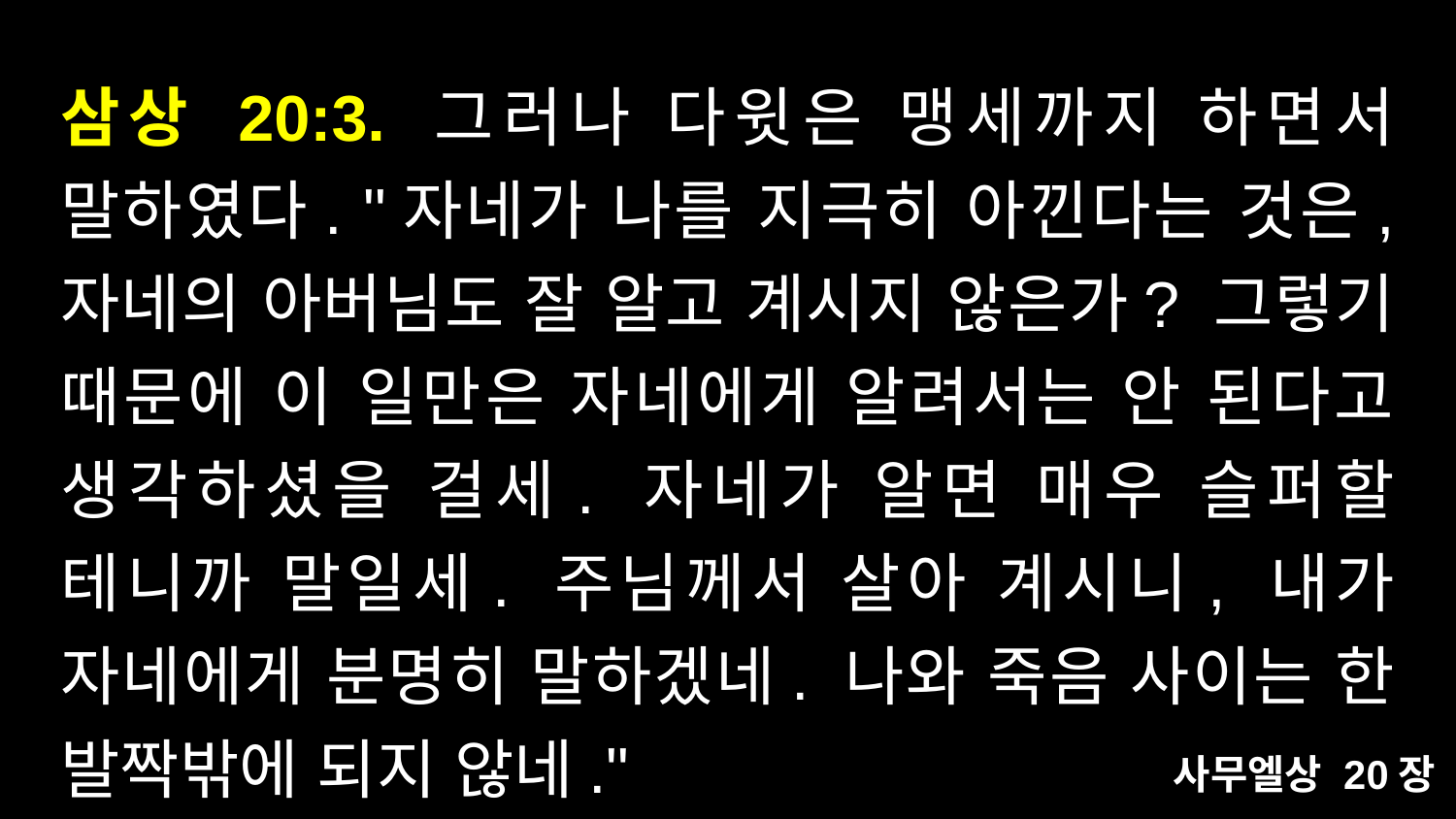

# 삼상 20:3. 그러나 다윗은 맹세까지 하면서 말하였다. "자네가 나를 지극히 아낀다는 것은, 자네의 아버님도 잘 알고 계시지 않은가? 그렇기 때문에 이 일만은 자네에게 알려서는 안 된다고 생각하셨을 걸세. 자네가 알면 매우 슬퍼할 테니까 말일세. 주님께서 살아 계시니, 내가 자네에게 분명히 말하겠네. 나와 죽음 사이는 한 발짝밖에 되지 않네."
사무엘상 20장